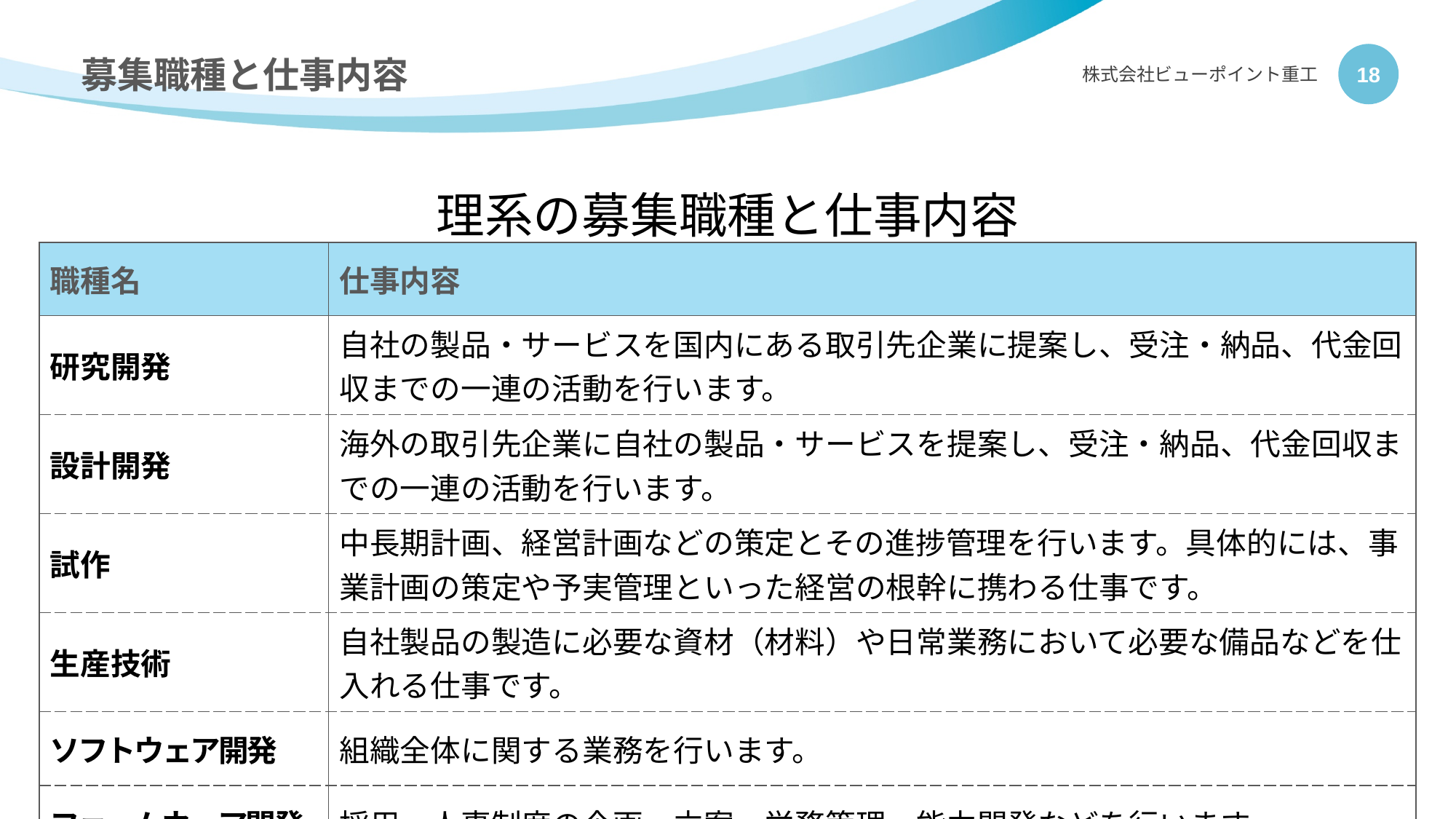

# 募集職種と仕事内容
株式会社ビューポイント重工
18
理系の募集職種と仕事内容
| 職種名 | 仕事内容 |
| --- | --- |
| 研究開発 | 自社の製品・サービスを国内にある取引先企業に提案し、受注・納品、代金回収までの一連の活動を行います。 |
| 設計開発 | 海外の取引先企業に自社の製品・サービスを提案し、受注・納品、代金回収までの一連の活動を行います。 |
| 試作 | 中長期計画、経営計画などの策定とその進捗管理を行います。具体的には、事業計画の策定や予実管理といった経営の根幹に携わる仕事です。 |
| 生産技術 | 自社製品の製造に必要な資材（材料）や日常業務において必要な備品などを仕入れる仕事です。 |
| ソフトウェア開発 | 組織全体に関する業務を行います。 |
| ファームウェア開発 | 採用、人事制度の企画・立案、労務管理、能力開発などを行います。 |